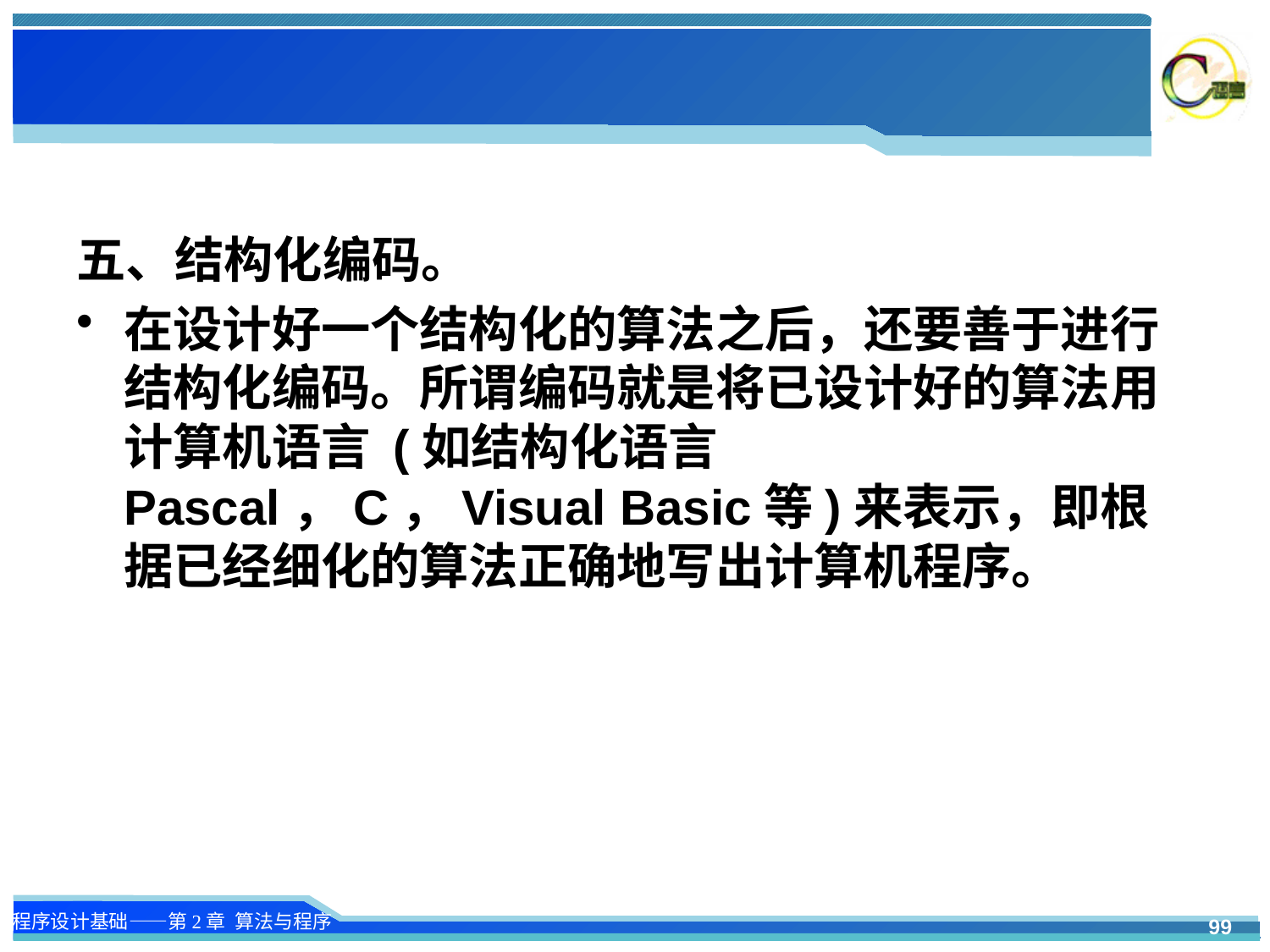

#
五、结构化编码。
在设计好一个结构化的算法之后，还要善于进行结构化编码。所谓编码就是将已设计好的算法用计算机语言 (如结构化语言Pascal，C，Visual Basic等)来表示，即根据已经细化的算法正确地写出计算机程序。
99